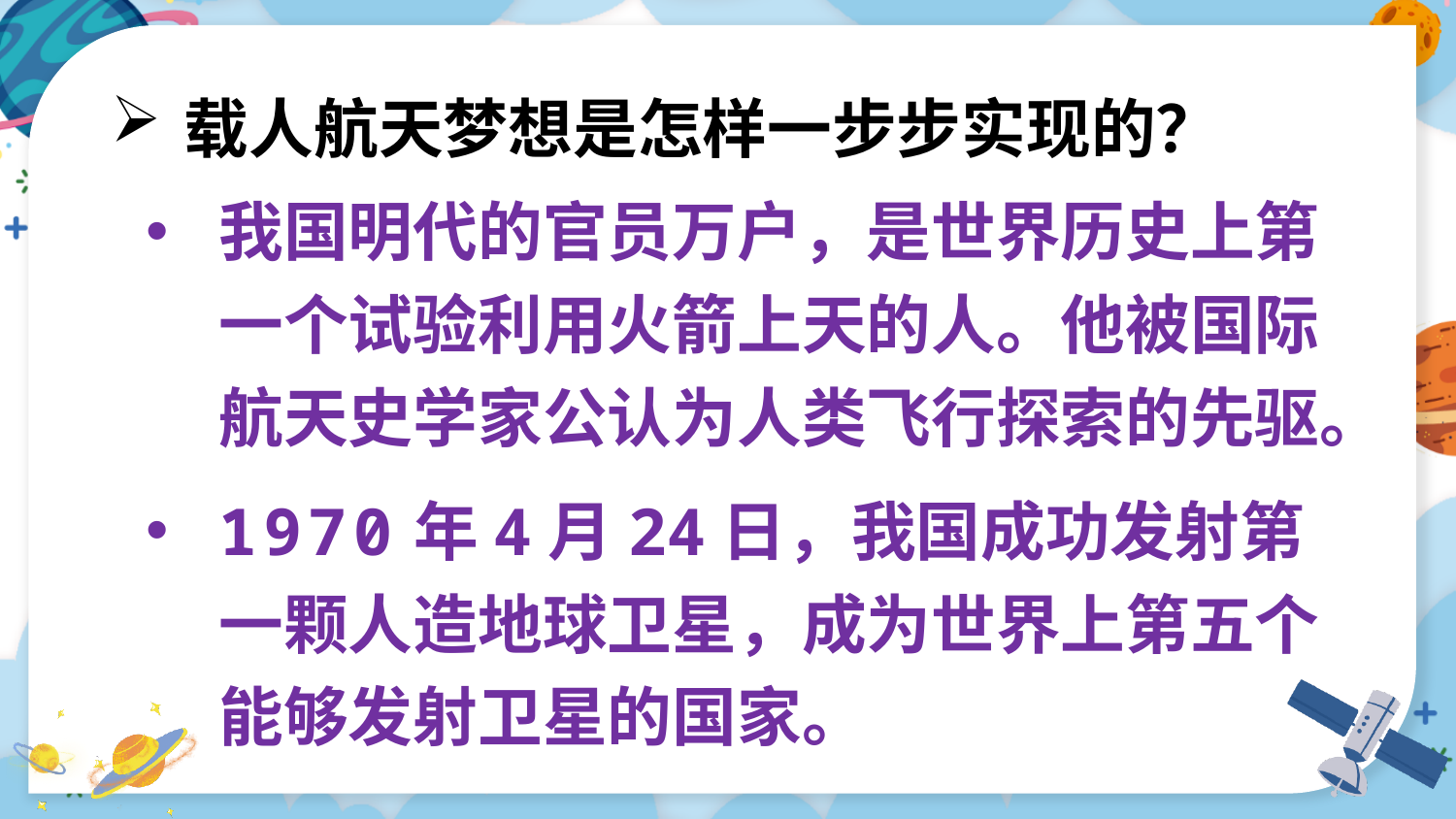

载人航天梦想是怎样一步步实现的？
我国明代的官员万户，是世界历史上第一个试验利用火箭上天的人。他被国际航天史学家公认为人类飞行探索的先驱。
1970年4月24日，我国成功发射第一颗人造地球卫星，成为世界上第五个能够发射卫星的国家。